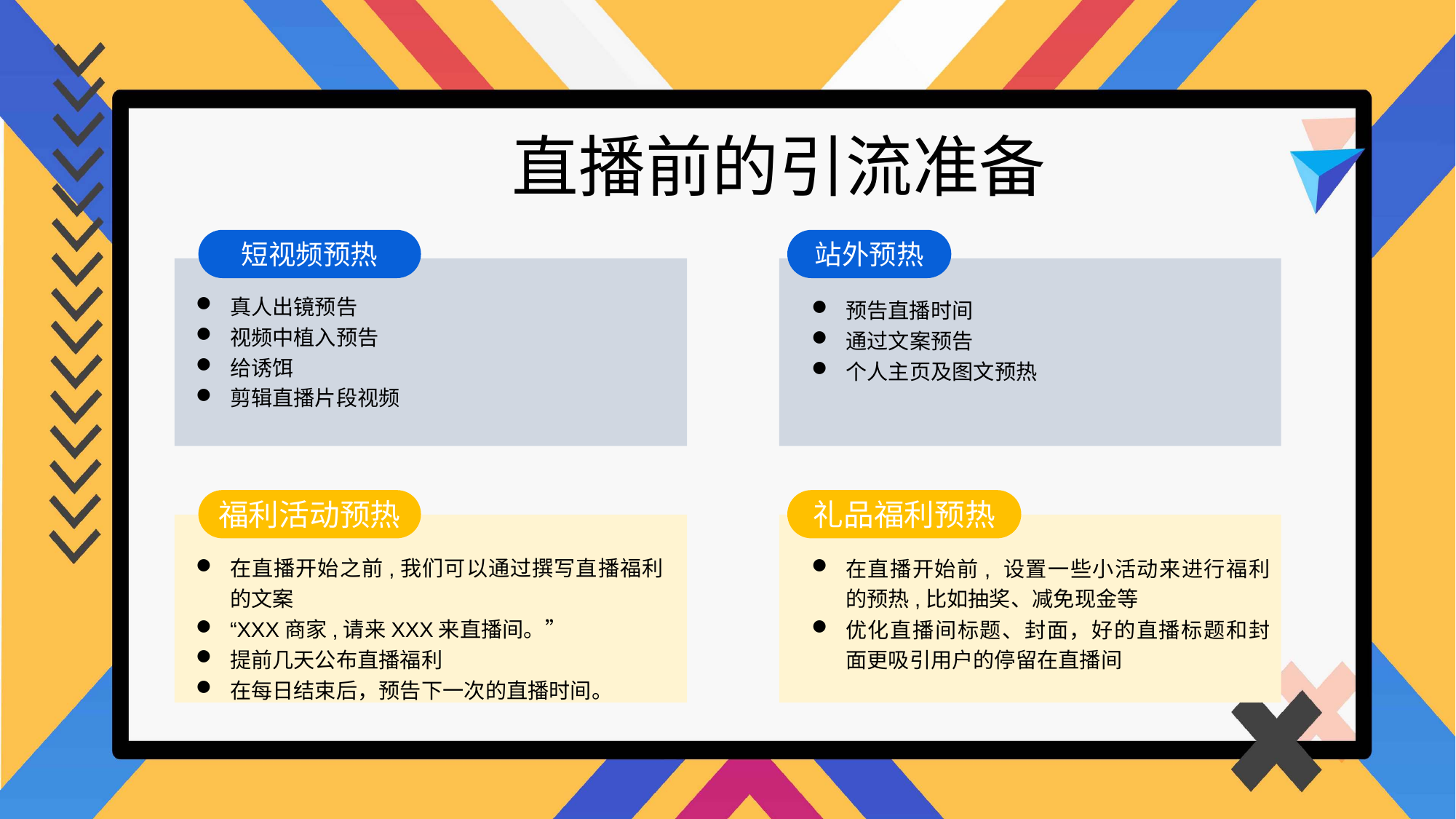

直播前的引流准备
短视频预热
站外预热

真人出镜预告
视频中植入预告
给诱饵
剪辑直播片段视频
预告直播时间
通过文案预告
个人主页及图文预热

福利活动预热
礼品福利预热

在直播开始之前,我们可以通过撰写直播福利的文案
“XXX商家,请来XXX来直播间。”
提前几天公布直播福利
在每日结束后，预告下一次的直播时间。
在直播开始前, 设置一些小活动来进行福利的预热,比如抽奖、减免现金等
优化直播间标题、封面，好的直播标题和封面更吸引用户的停留在直播间